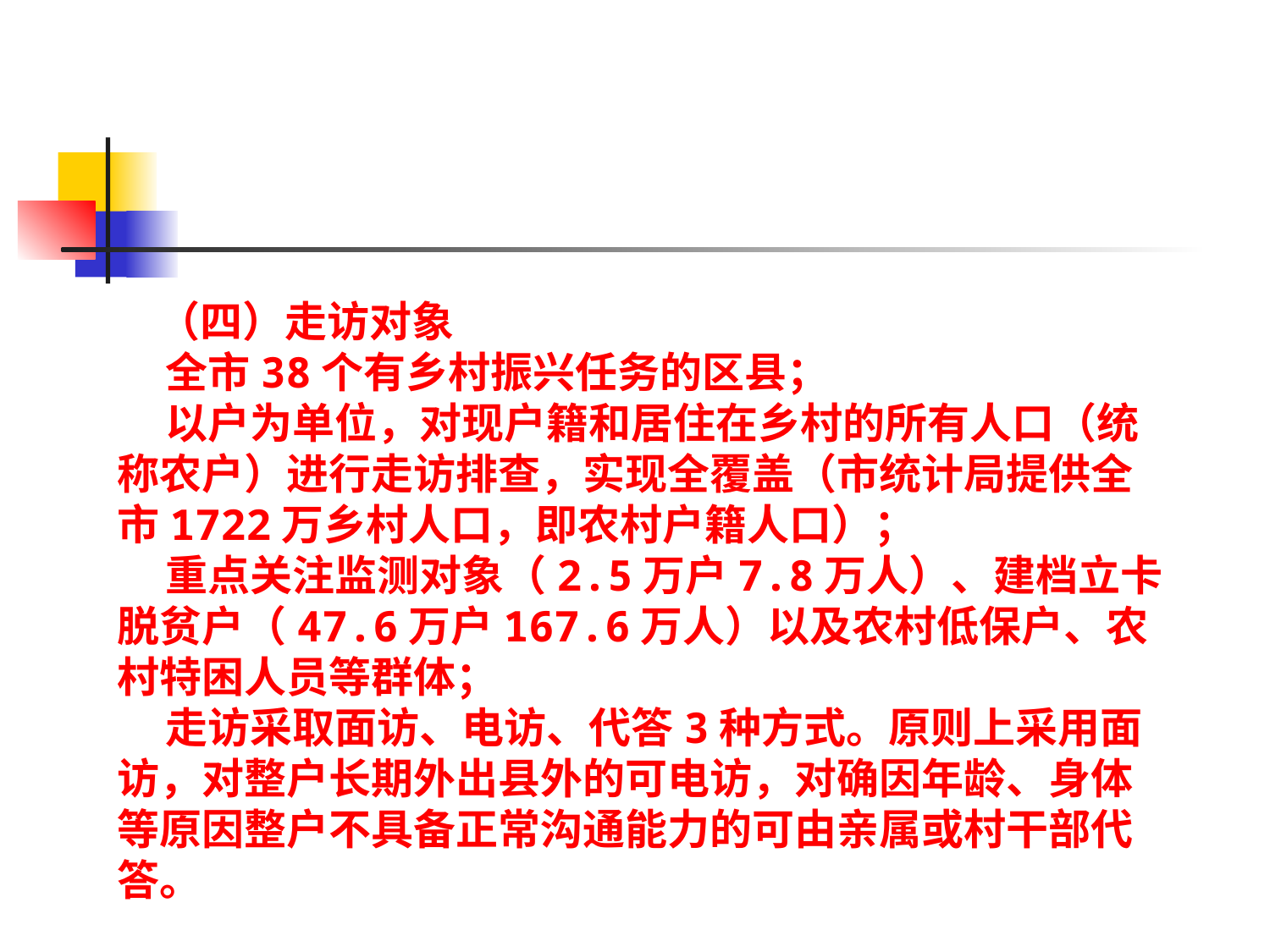

（四）走访对象
    全市38个有乡村振兴任务的区县；
    以户为单位，对现户籍和居住在乡村的所有人口（统称农户）进行走访排查，实现全覆盖（市统计局提供全市1722万乡村人口，即农村户籍人口）；
    重点关注监测对象（2.5万户7.8万人）、建档立卡脱贫户（47.6万户167.6万人）以及农村低保户、农村特困人员等群体；
    走访采取面访、电访、代答3种方式。原则上采用面访，对整户长期外出县外的可电访，对确因年龄、身体等原因整户不具备正常沟通能力的可由亲属或村干部代答。